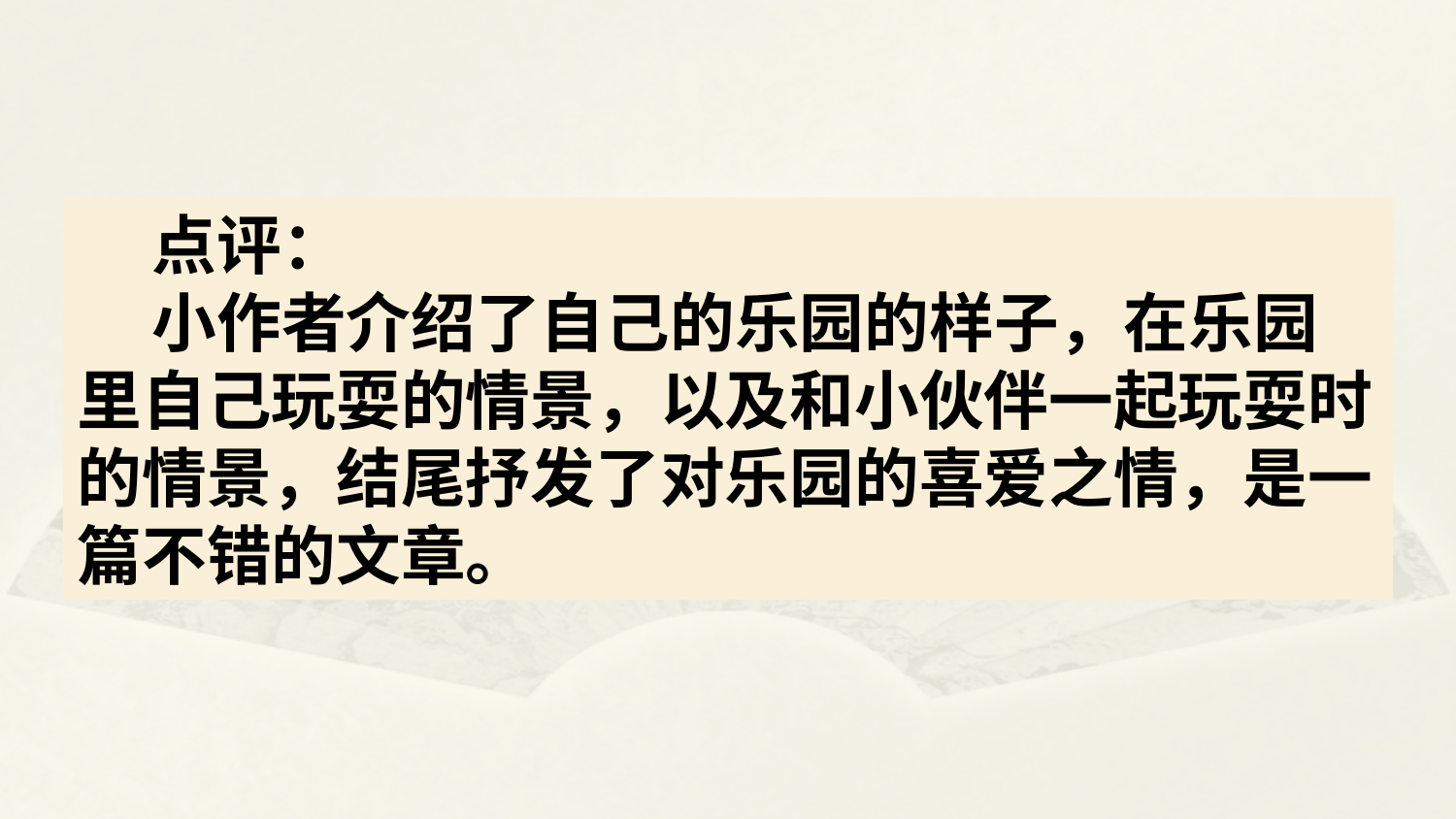

点评：
    小作者介绍了自己的乐园的样子，在乐园里自己玩耍的情景，以及和小伙伴一起玩耍时的情景，结尾抒发了对乐园的喜爱之情，是一篇不错的文章。